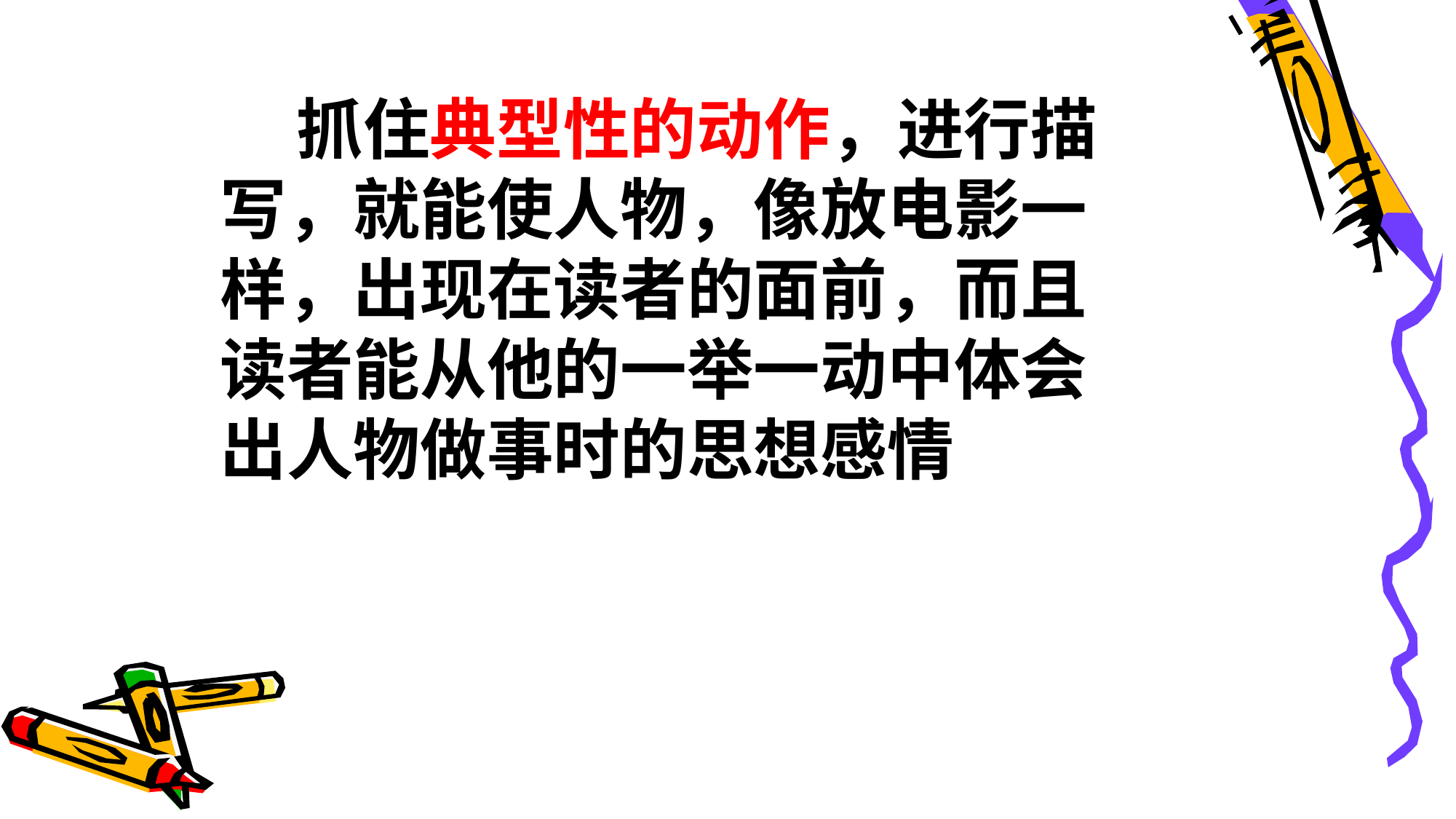

# 抓住典型性的动作，进行描写，就能使人物，像放电影一样，出现在读者的面前，而且读者能从他的一举一动中体会出人物做事时的思想感情